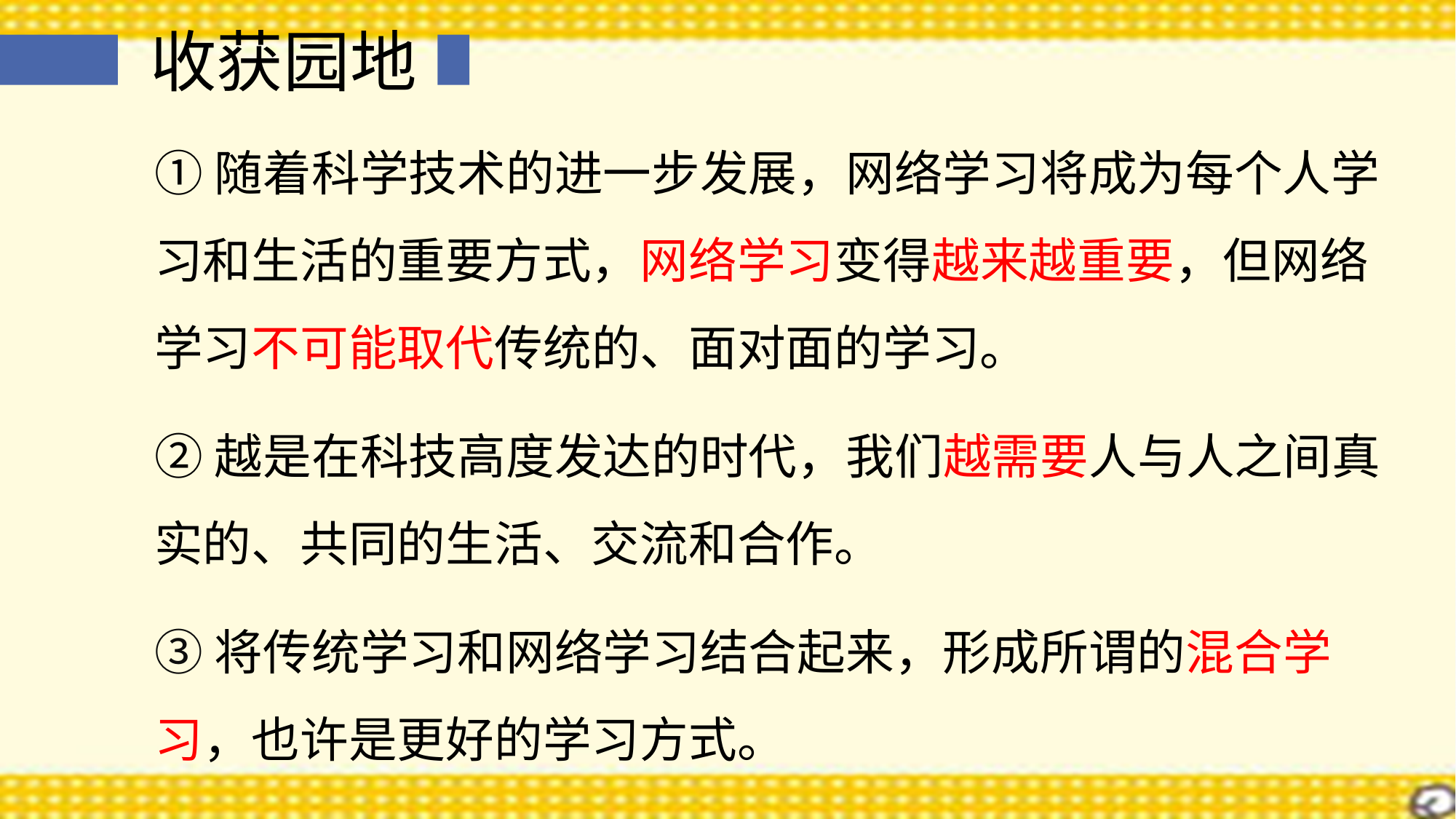

收获园地

①随着科学技术的进一步发展，网络学习将成为每个人学习和生活的重要方式，网络学习变得越来越重要，但网络学习不可能取代传统的、面对面的学习。
②越是在科技高度发达的时代，我们越需要人与人之间真实的、共同的生活、交流和合作。
③将传统学习和网络学习结合起来，形成所谓的混合学习，也许是更好的学习方式。